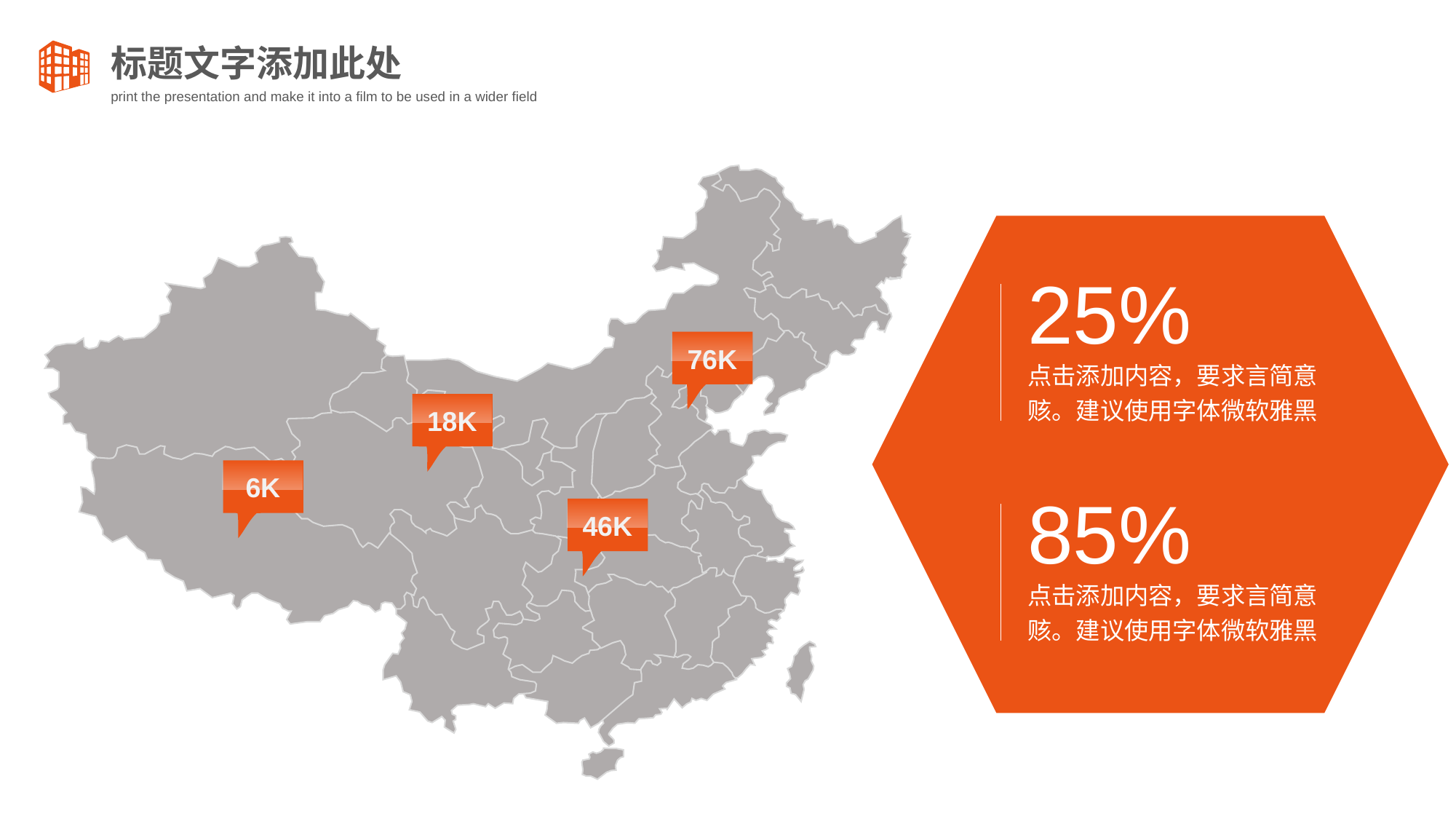

标题文字添加此处
print the presentation and make it into a film to be used in a wider field

25%
点击添加内容，要求言简意赅。建议使用字体微软雅黑
85%
点击添加内容，要求言简意赅。建议使用字体微软雅黑

76K

18K

6K

46K